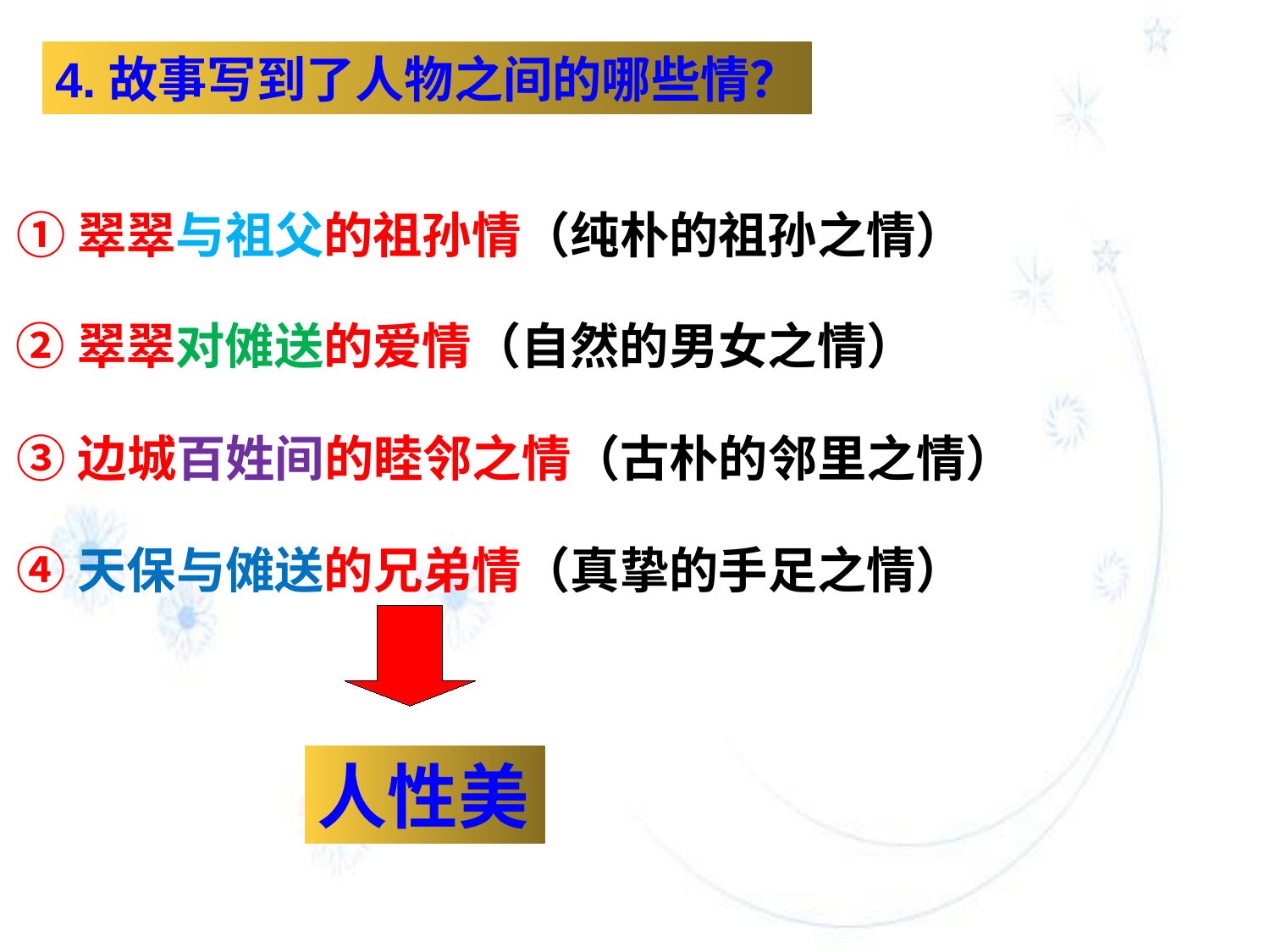

4.故事写到了人物之间的哪些情？
①翠翠与祖父的祖孙情（纯朴的祖孙之情）
②翠翠对傩送的爱情（自然的男女之情）
③边城百姓间的睦邻之情（古朴的邻里之情）
④天保与傩送的兄弟情（真挚的手足之情）

人性美